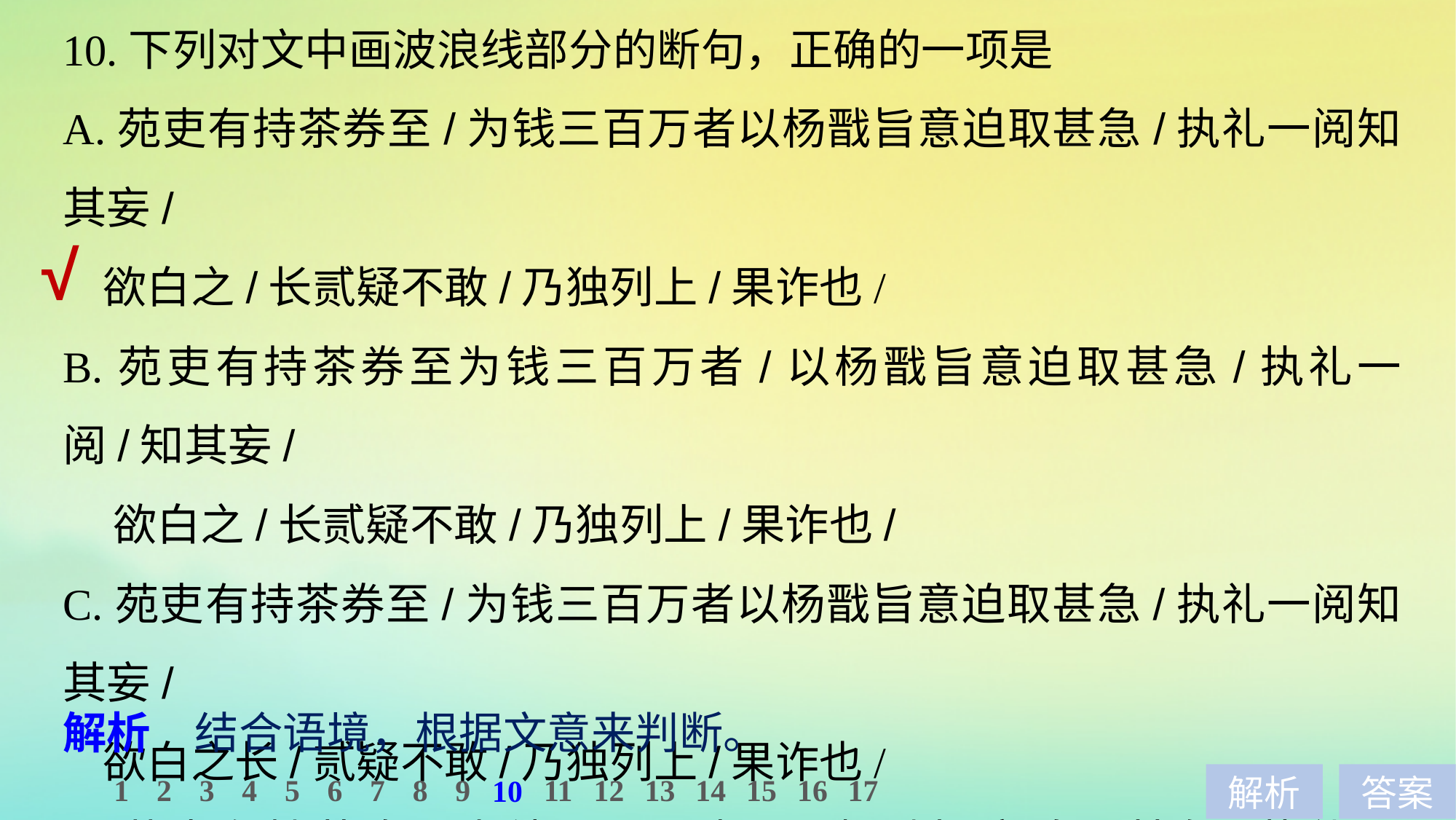

10.下列对文中画波浪线部分的断句，正确的一项是
A.苑吏有持茶券至/为钱三百万者以杨戬旨意迫取甚急/执礼一阅知其妄/
   欲白之/长贰疑不敢/乃独列上/果诈也/
B.苑吏有持茶券至为钱三百万者/以杨戬旨意迫取甚急/执礼一阅/知其妄/
    欲白之/长贰疑不敢/乃独列上/果诈也/
C.苑吏有持茶券至/为钱三百万者以杨戬旨意迫取甚急/执礼一阅知其妄/
   欲白之长/贰疑不敢/乃独列上/果诈也/
D.苑吏有持茶券至为钱三百万者/以杨戬旨意迫取甚急/执礼一阅/知其妄/
   欲白之长/贰疑不敢/乃独列上/果诈也/
√
解析　结合语境，根据文意来判断。
1
2
3
4
5
6
7
8
9
11
12
13
14
15
16
17
10
解析
答案